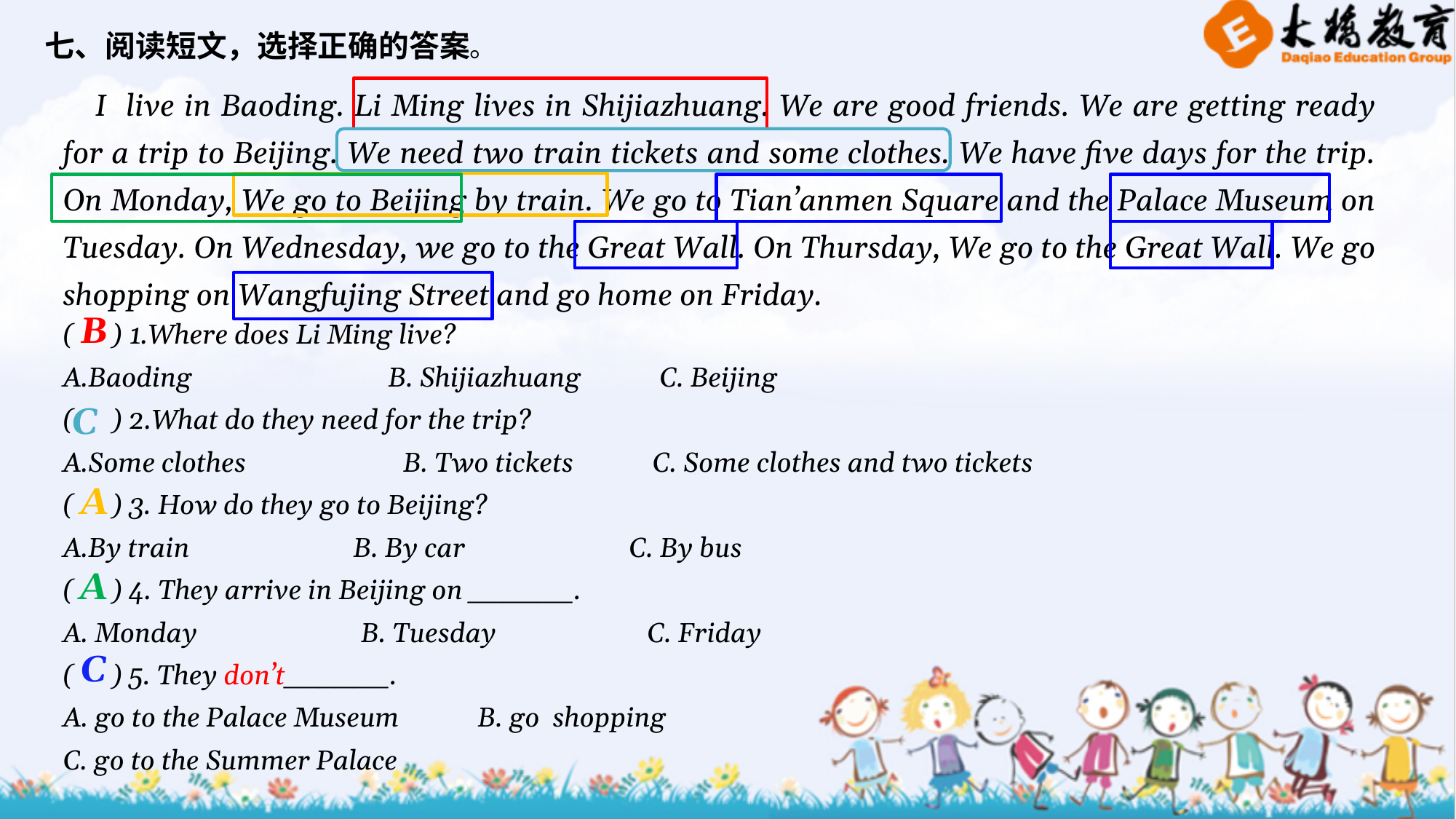

七、阅读短文，选择正确的答案。
I  live in Baoding. Li Ming lives in Shijiazhuang. We are good friends. We are getting ready for a trip to Beijing. We need two train tickets and some clothes. We have five days for the trip. On Monday, We go to Beijing by train. We go to Tian’anmen Square and the Palace Museum on Tuesday. On Wednesday, we go to the Great Wall. On Thursday, We go to the Great Wall. We go shopping on Wangfujing Street and go home on Friday.

(      ) 1.Where does Li Ming live?
A.Baoding                              B. Shijiazhuang            C. Beijing
(      ) 2.What do they need for the trip?
A.Some clothes                        B. Two tickets            C. Some clothes and two tickets
(      ) 3. How do they go to Beijing?
A.By train                         B. By car                         C. By bus
(      ) 4. They arrive in Beijing on ______.
A. Monday                         B. Tuesday                       C. Friday
(      ) 5. They don’t______.
A. go to the Palace Museum            B. go  shopping
C. go to the Summer Palace
B
C
A
A
C